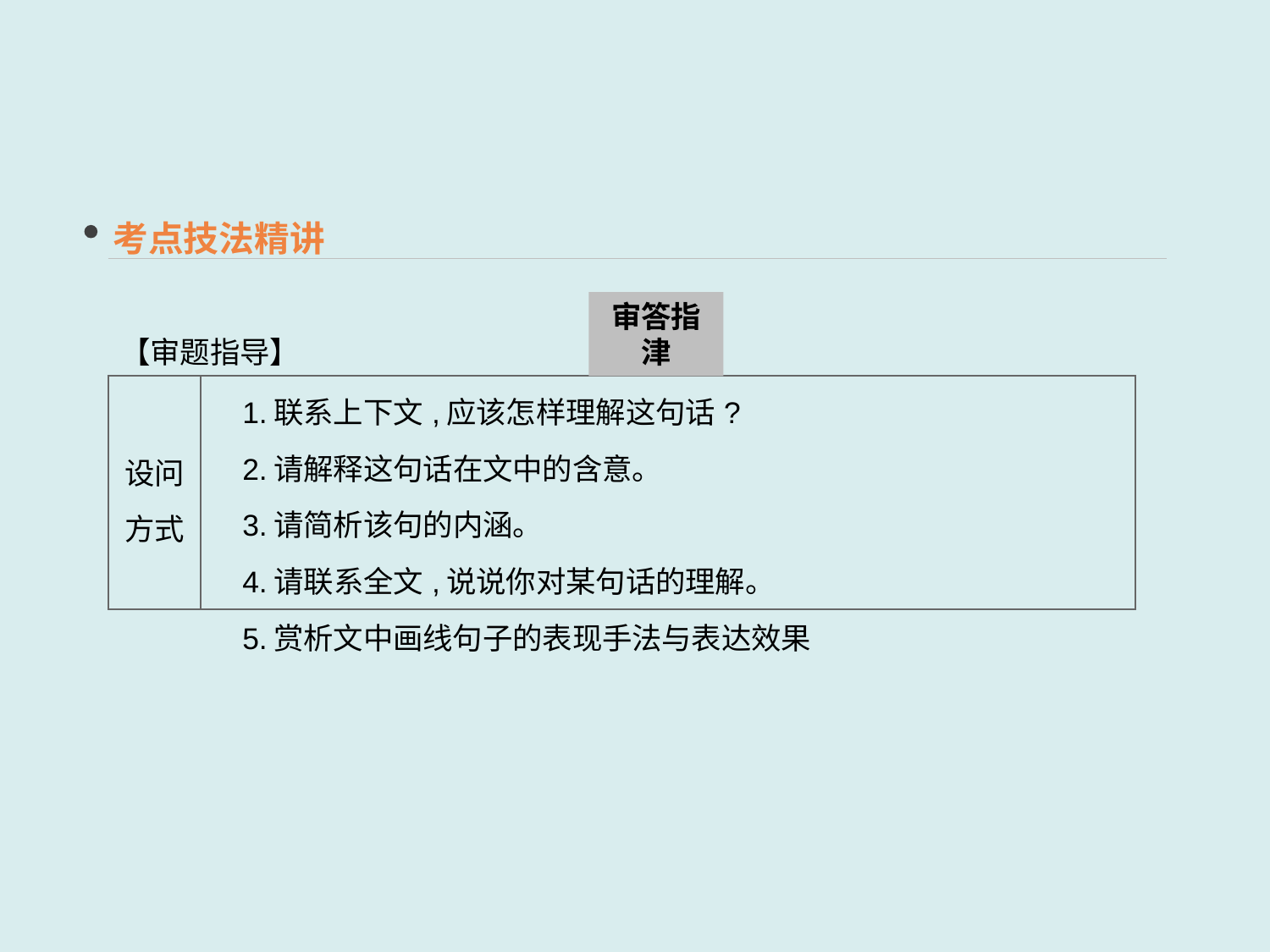

考点技法精讲

审答指津
【审题指导】
| 设问 方式 | 1.联系上下文,应该怎样理解这句话? 　2.请解释这句话在文中的含意。 　3.请简析该句的内涵。 　4.请联系全文,说说你对某句话的理解。 　5.赏析文中画线句子的表现手法与表达效果 |
| --- | --- |